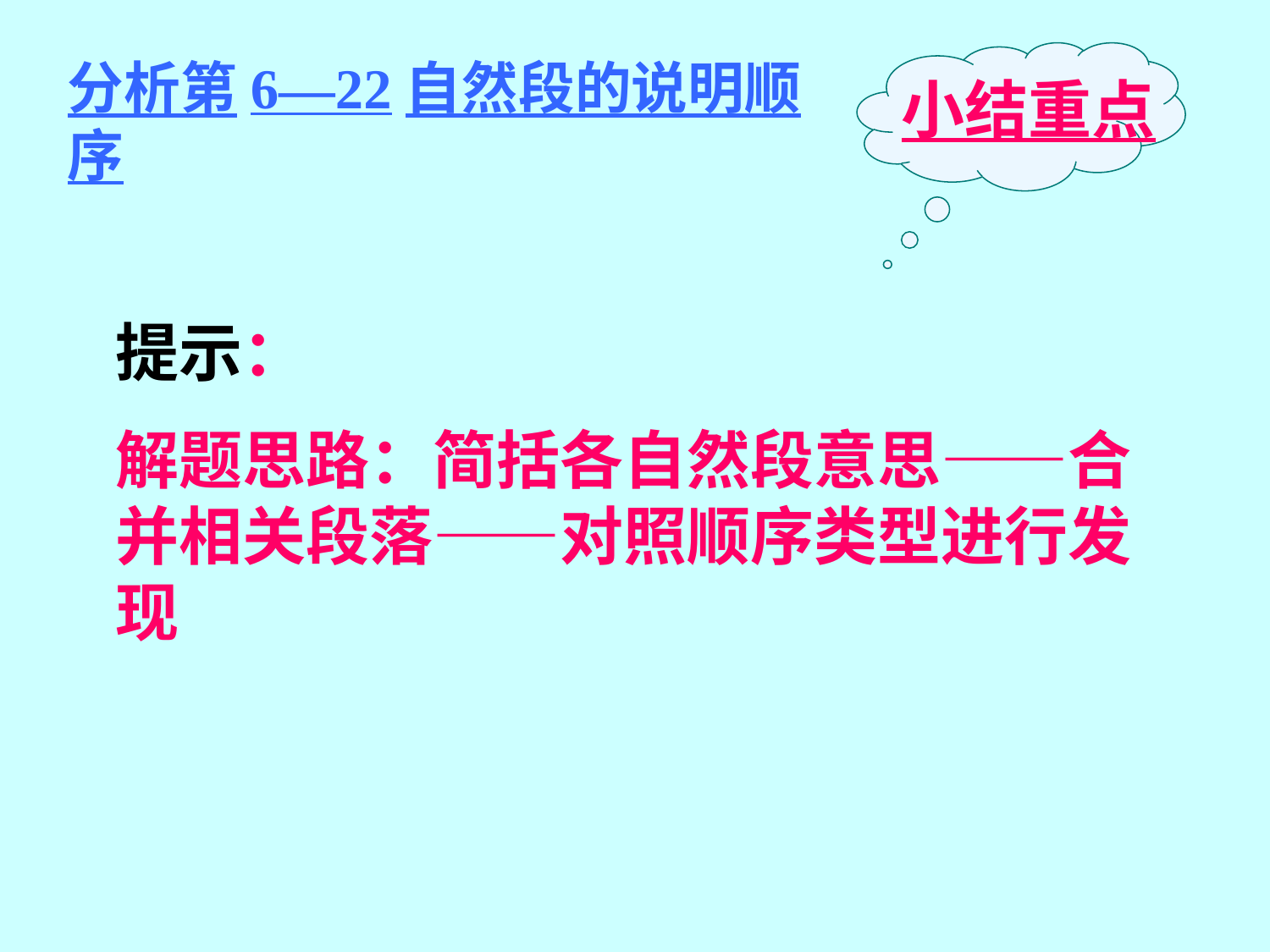

分析第6—22自然段的说明顺序
小结重点
提示：
解题思路：简括各自然段意思——合并相关段落——对照顺序类型进行发现